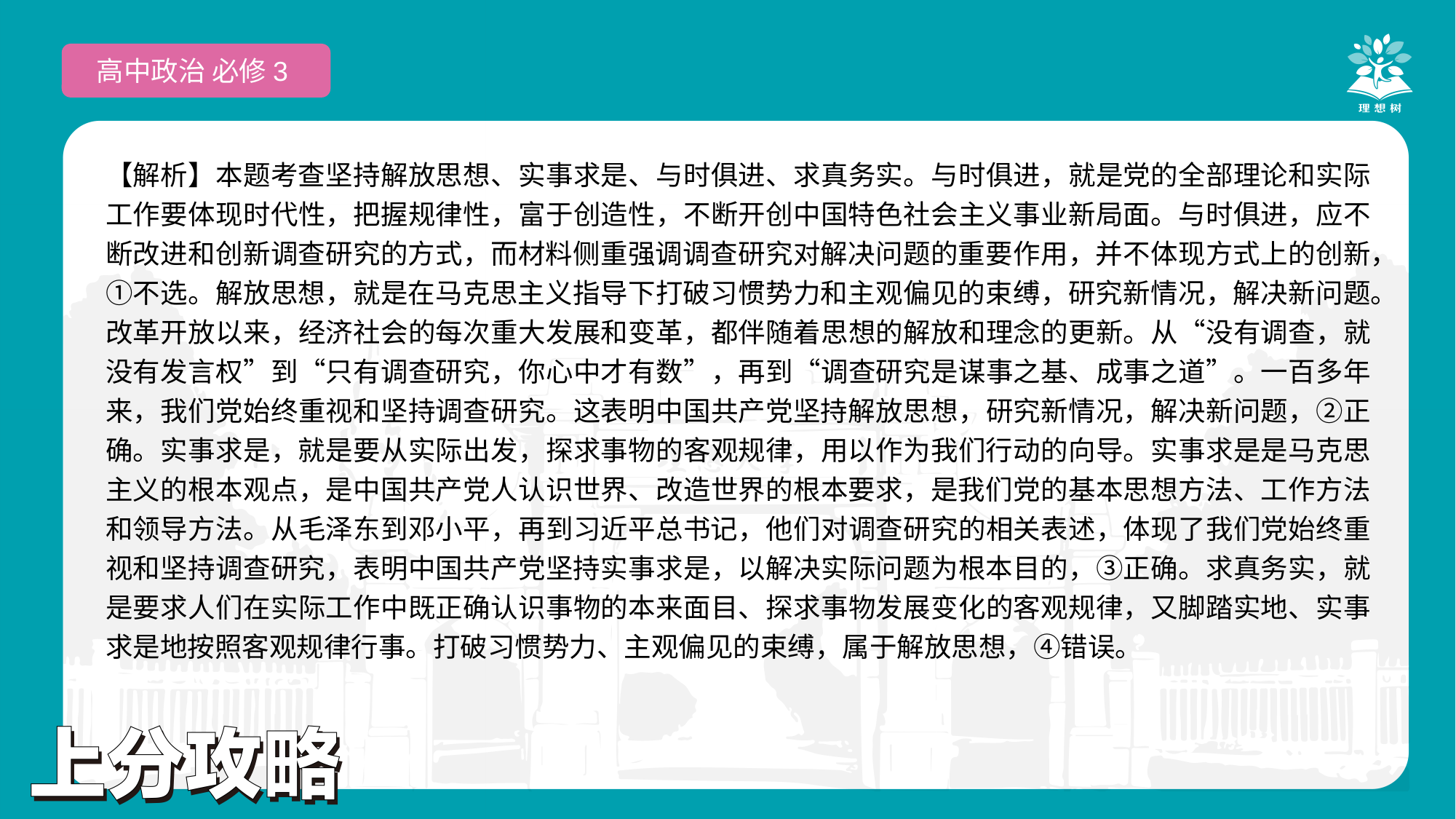

高中政治 必修3
【解析】本题考查坚持解放思想、实事求是、与时俱进、求真务实。与时俱进，就是党的全部理论和实际工作要体现时代性，把握规律性，富于创造性，不断开创中国特色社会主义事业新局面。与时俱进，应不断改进和创新调查研究的方式，而材料侧重强调调查研究对解决问题的重要作用，并不体现方式上的创新，①不选。解放思想，就是在马克思主义指导下打破习惯势力和主观偏见的束缚，研究新情况，解决新问题。改革开放以来，经济社会的每次重大发展和变革，都伴随着思想的解放和理念的更新。从“没有调查，就没有发言权”到“只有调查研究，你心中才有数”，再到“调查研究是谋事之基、成事之道”。一百多年来，我们党始终重视和坚持调查研究。这表明中国共产党坚持解放思想，研究新情况，解决新问题，②正确。实事求是，就是要从实际出发，探求事物的客观规律，用以作为我们行动的向导。实事求是是马克思主义的根本观点，是中国共产党人认识世界、改造世界的根本要求，是我们党的基本思想方法、工作方法和领导方法。从毛泽东到邓小平，再到习近平总书记，他们对调查研究的相关表述，体现了我们党始终重视和坚持调查研究，表明中国共产党坚持实事求是，以解决实际问题为根本目的，③正确。求真务实，就是要求人们在实际工作中既正确认识事物的本来面目、探求事物发展变化的客观规律，又脚踏实地、实事求是地按照客观规律行事。打破习惯势力、主观偏见的束缚，属于解放思想，④错误。